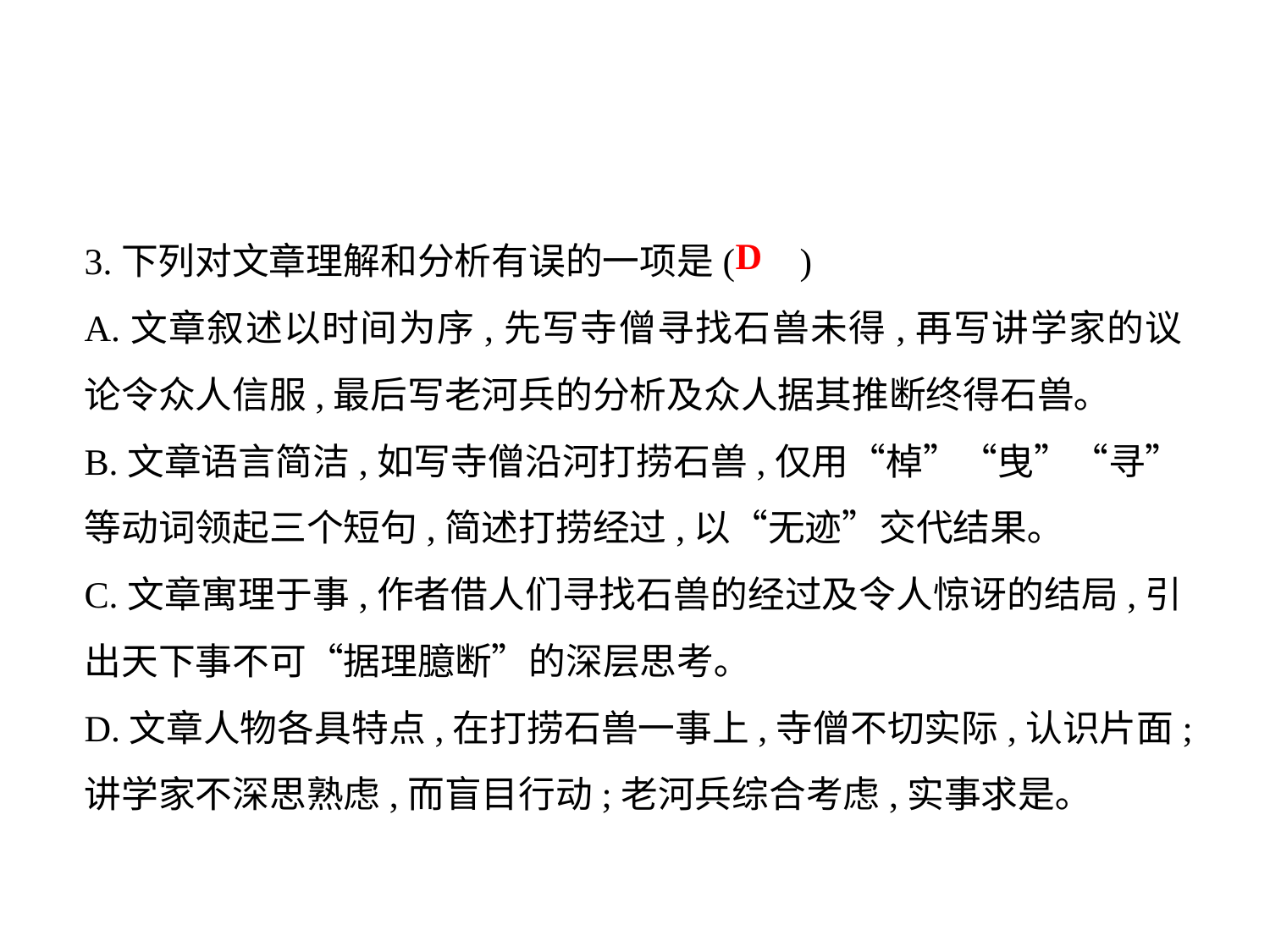

3.下列对文章理解和分析有误的一项是(       )
A.文章叙述以时间为序,先写寺僧寻找石兽未得,再写讲学家的议论令众人信服,最后写老河兵的分析及众人据其推断终得石兽｡
B.文章语言简洁,如写寺僧沿河打捞石兽,仅用“棹”“曳”“寻”等动词领起三个短句,简述打捞经过,以“无迹”交代结果｡
C.文章寓理于事,作者借人们寻找石兽的经过及令人惊讶的结局,引出天下事不可“据理臆断”的深层思考｡
D.文章人物各具特点,在打捞石兽一事上,寺僧不切实际,认识片面;讲学家不深思熟虑,而盲目行动;老河兵综合考虑,实事求是｡
D